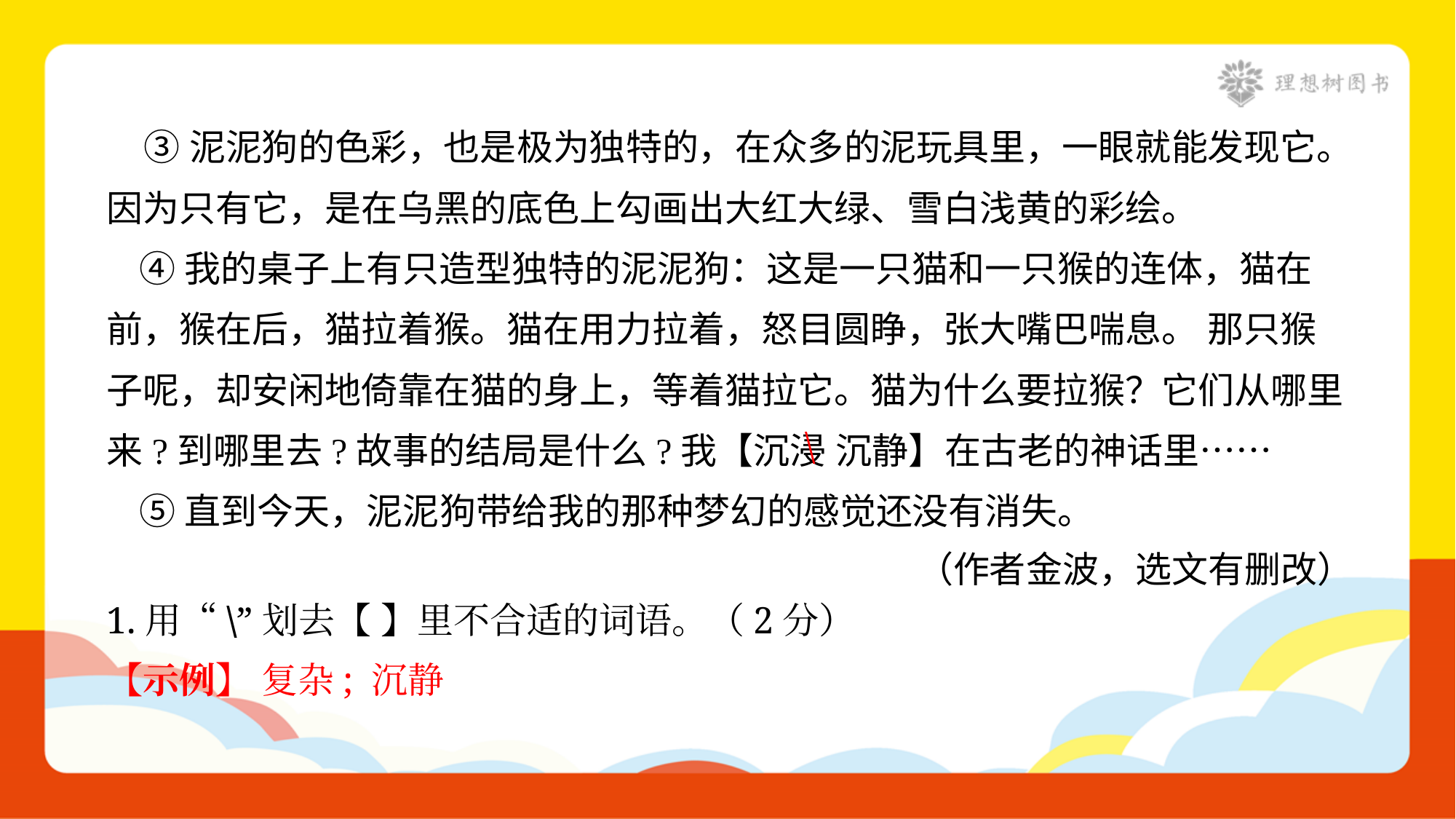

③泥泥狗的色彩，也是极为独特的，在众多的泥玩具里，一眼就能发现它。
因为只有它，是在乌黑的底色上勾画出大红大绿、雪白浅黄的彩绘。
    ④我的桌子上有只造型独特的泥泥狗：这是一只猫和一只猴的连体，猫在
前，猴在后，猫拉着猴。猫在用力拉着，怒目圆睁，张大嘴巴喘息。 那只猴
子呢，却安闲地倚靠在猫的身上，等着猫拉它。猫为什么要拉猴？它们从哪里
来?到哪里去?故事的结局是什么?我【沉浸 沉静】在古老的神话里……
    ⑤直到今天，泥泥狗带给我的那种梦幻的感觉还没有消失。
（作者金波，选文有删改）
\
1.用“\”划去【 】里不合适的词语。（2分）
【示例】 复杂; 沉静